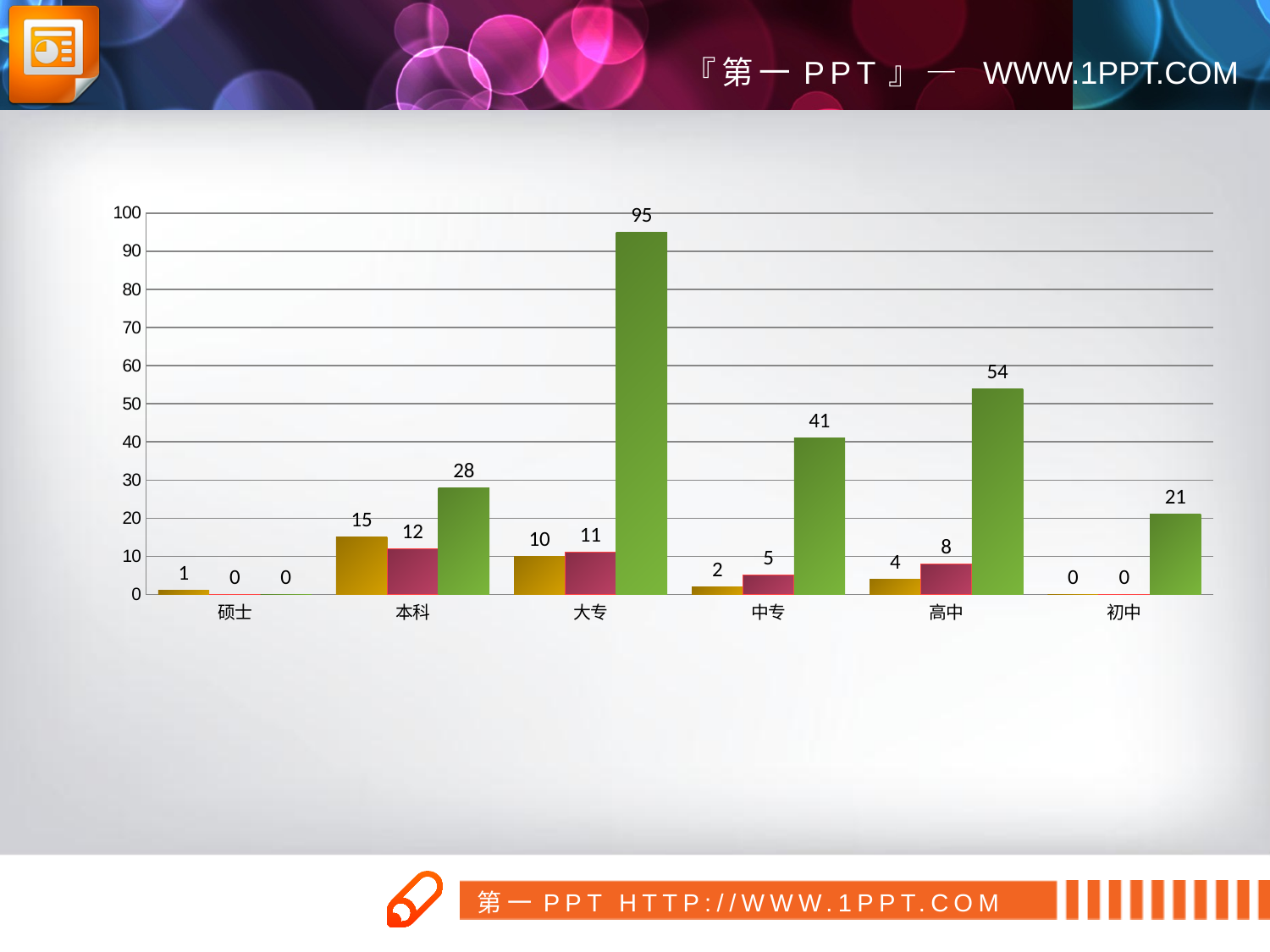

### Chart

| Category | 经理级及以上 | 主管 | 员工 |
|---|---|---|---|
| 硕士 | 1.0 | 0.0 | 0.0 |
| 本科 | 15.0 | 12.0 | 28.0 |
| 大专 | 10.0 | 11.0 | 95.0 |
| 中专 | 2.0 | 5.0 | 41.0 |
| 高中 | 4.0 | 8.0 | 54.0 |
| 初中 | 0.0 | 0.0 | 21.0 |